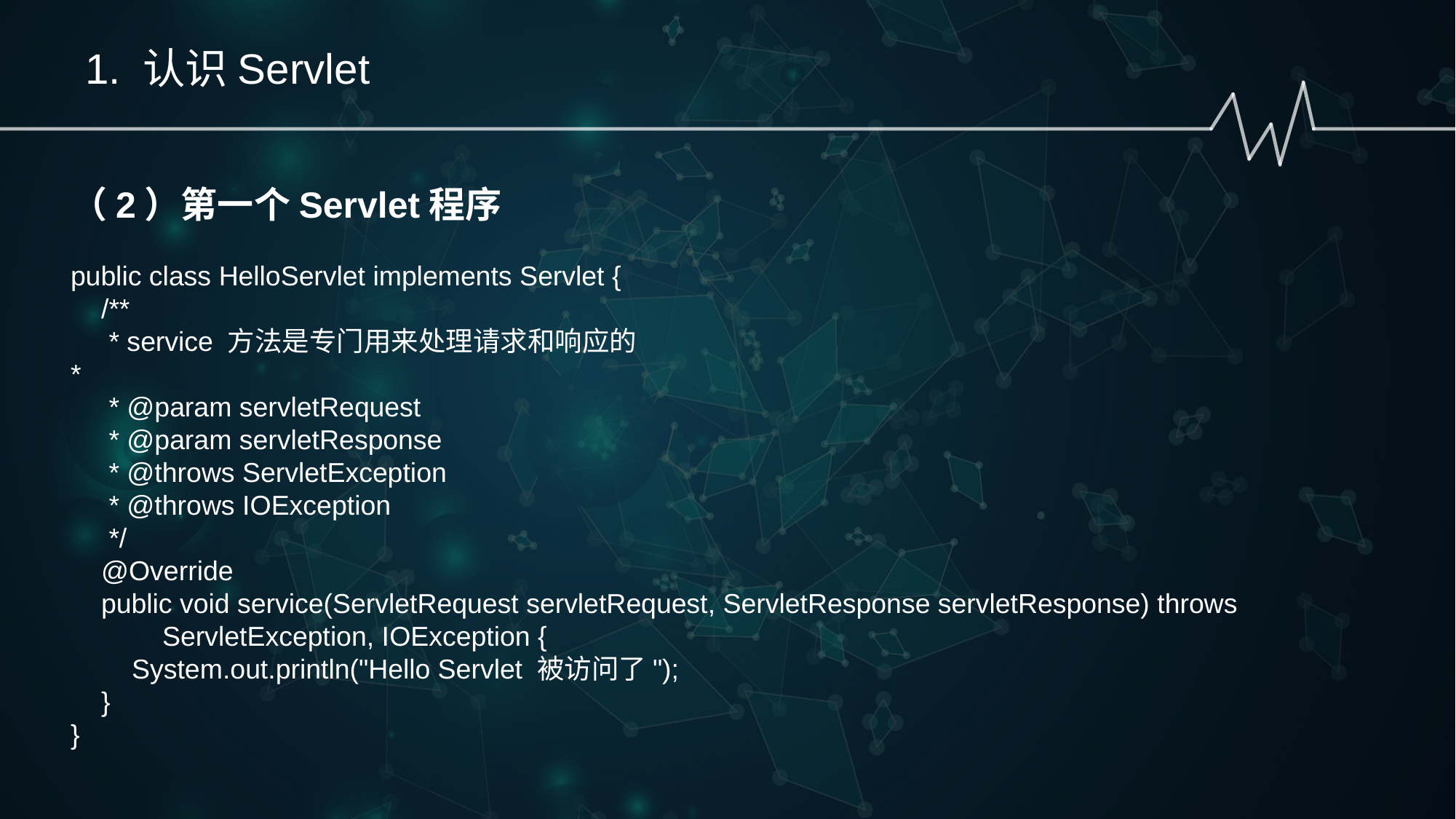

1. 认识Servlet
（2）第一个Servlet程序

public class HelloServlet implements Servlet {
    /**
     * service 方法是专门用来处理请求和响应的
*
     * @param servletRequest
     * @param servletResponse
     * @throws ServletException
     * @throws IOException
     */
    @Override
    public void service(ServletRequest servletRequest, ServletResponse servletResponse) throws
            ServletException, IOException {
        System.out.println("Hello Servlet 被访问了");
    }
}